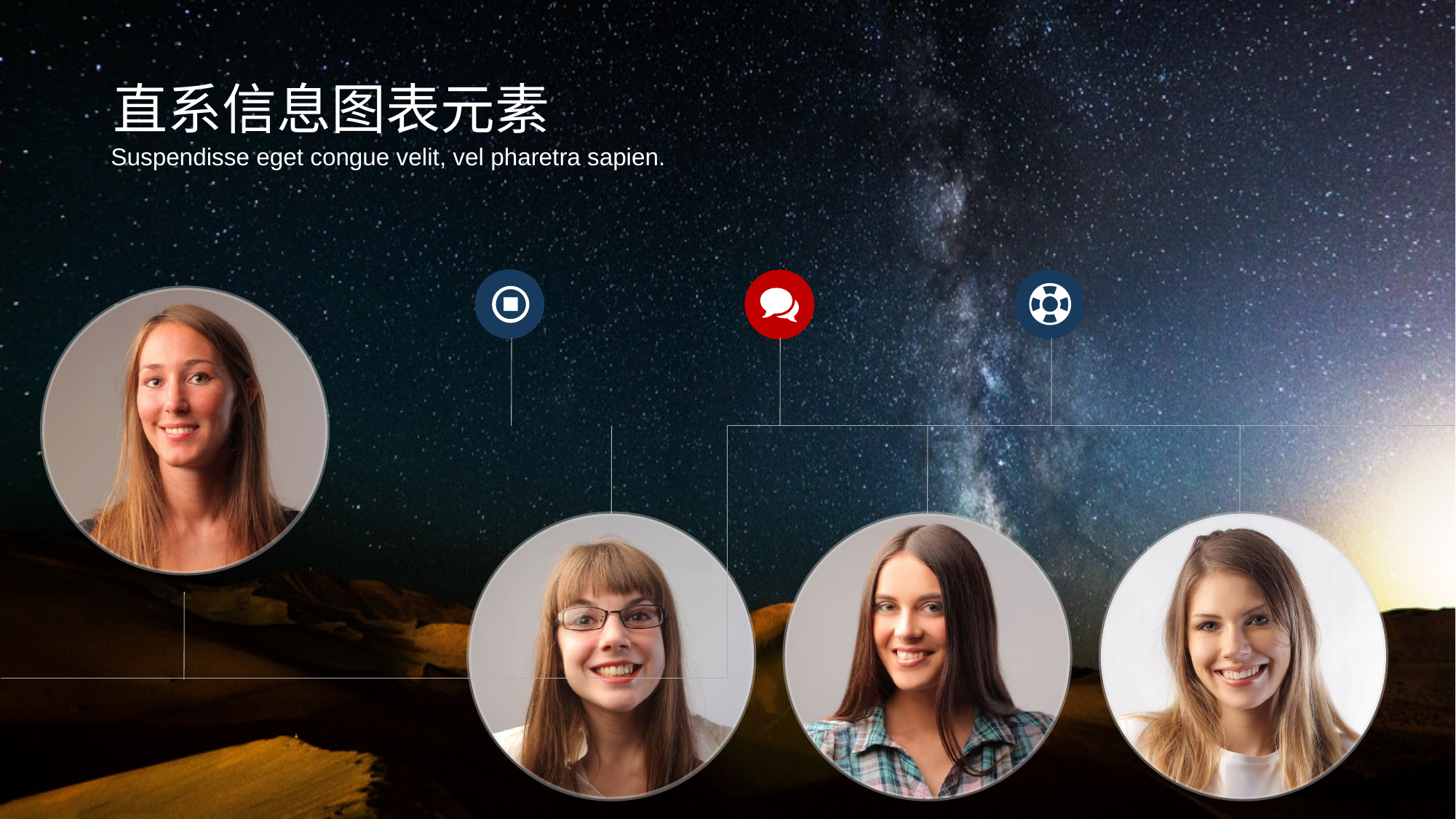

直系信息图表元素
Suspendisse eget congue velit, vel pharetra sapien.